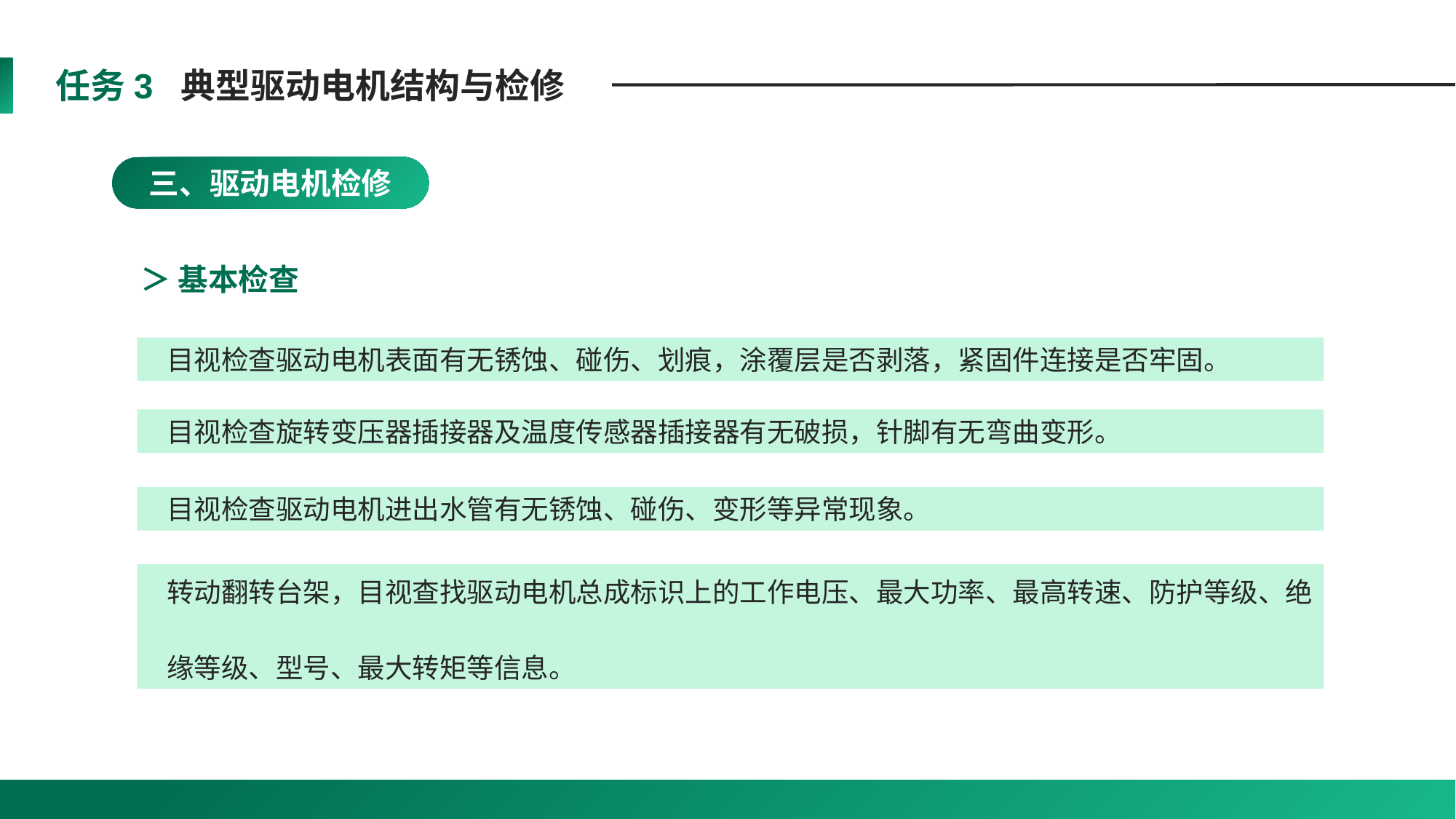

任务3  典型驱动电机结构与检修
三、驱动电机检修
＞ 基本检查
  目视检查驱动电机表面有无锈蚀、碰伤、划痕，涂覆层是否剥落，紧固件连接是否牢固。
  目视检查旋转变压器插接器及温度传感器插接器有无破损，针脚有无弯曲变形。
  目视检查驱动电机进出水管有无锈蚀、碰伤、变形等异常现象。
  转动翻转台架，目视查找驱动电机总成标识上的工作电压、最大功率、最高转速、防护等级、绝
  缘等级、型号、最大转矩等信息。